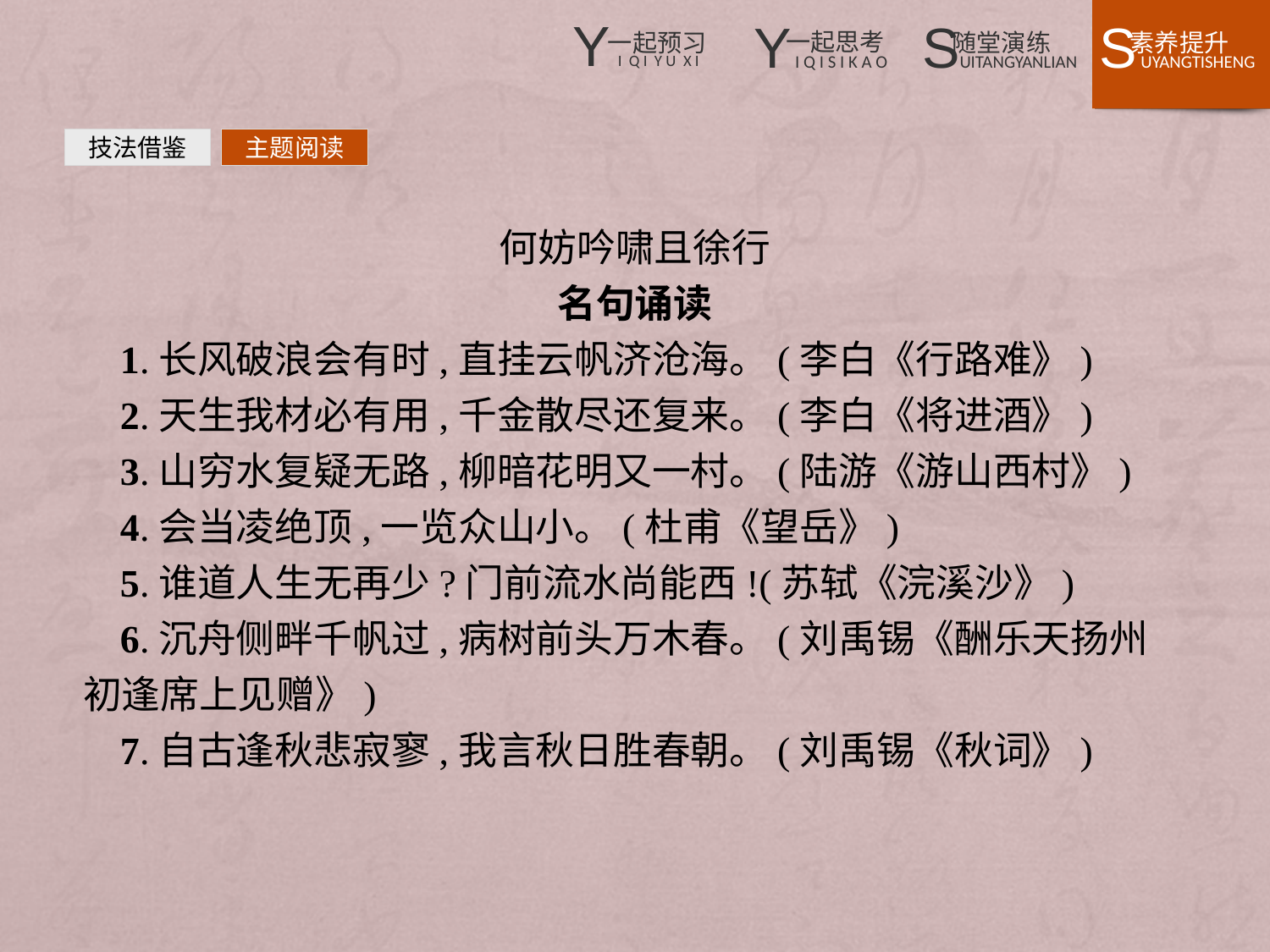

技法借鉴
主题阅读
何妨吟啸且徐行
名句诵读
1.长风破浪会有时,直挂云帆济沧海。(李白《行路难》)
2.天生我材必有用,千金散尽还复来。(李白《将进酒》)
3.山穷水复疑无路,柳暗花明又一村。(陆游《游山西村》)
4.会当凌绝顶,一览众山小。(杜甫《望岳》)
5.谁道人生无再少?门前流水尚能西!(苏轼《浣溪沙》)
6.沉舟侧畔千帆过,病树前头万木春。(刘禹锡《酬乐天扬州初逢席上见赠》)
7.自古逢秋悲寂寥,我言秋日胜春朝。(刘禹锡《秋词》)